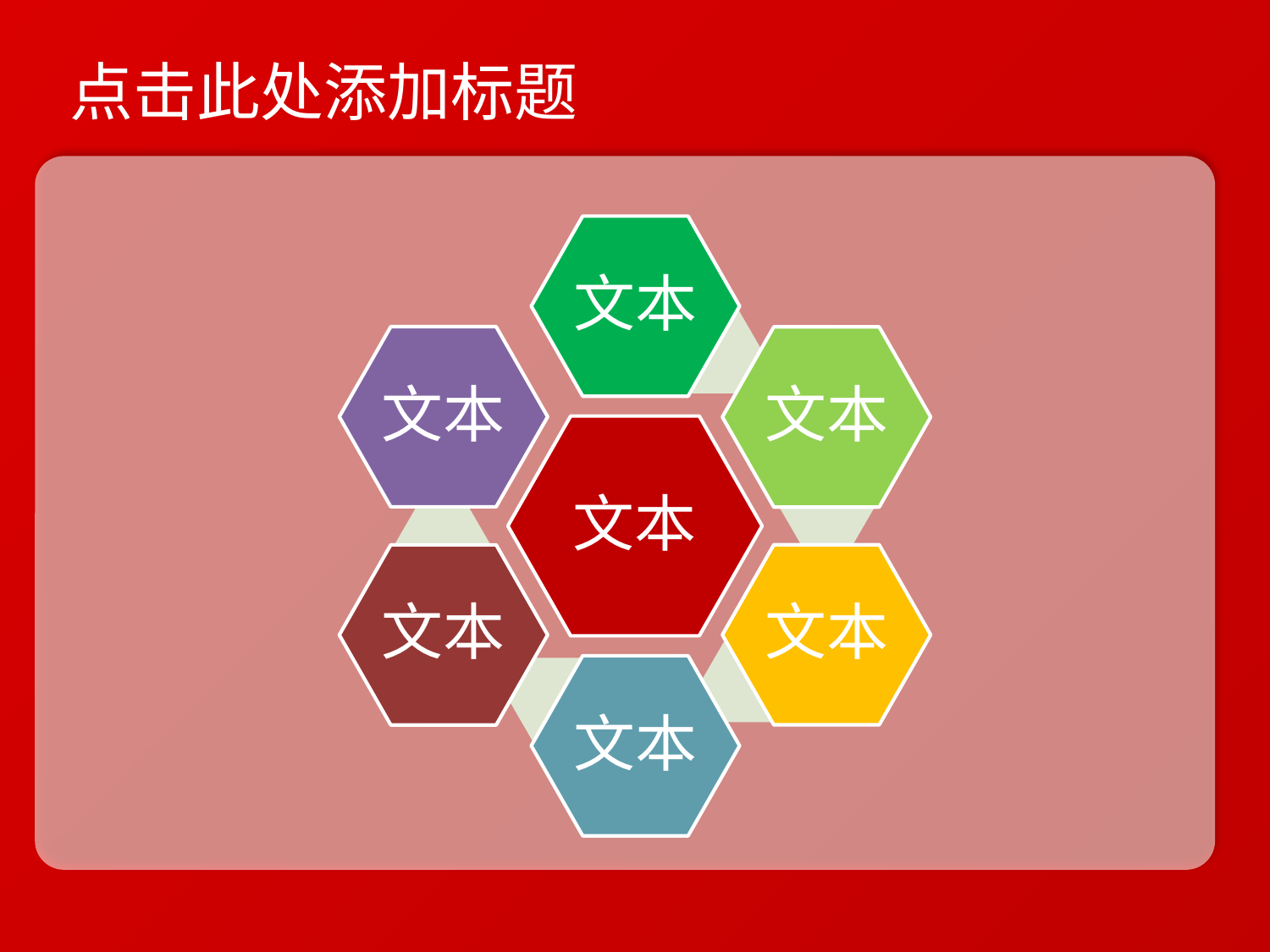

点击此处添加标题
文本
文本
文本
文本
文本
文本
文本